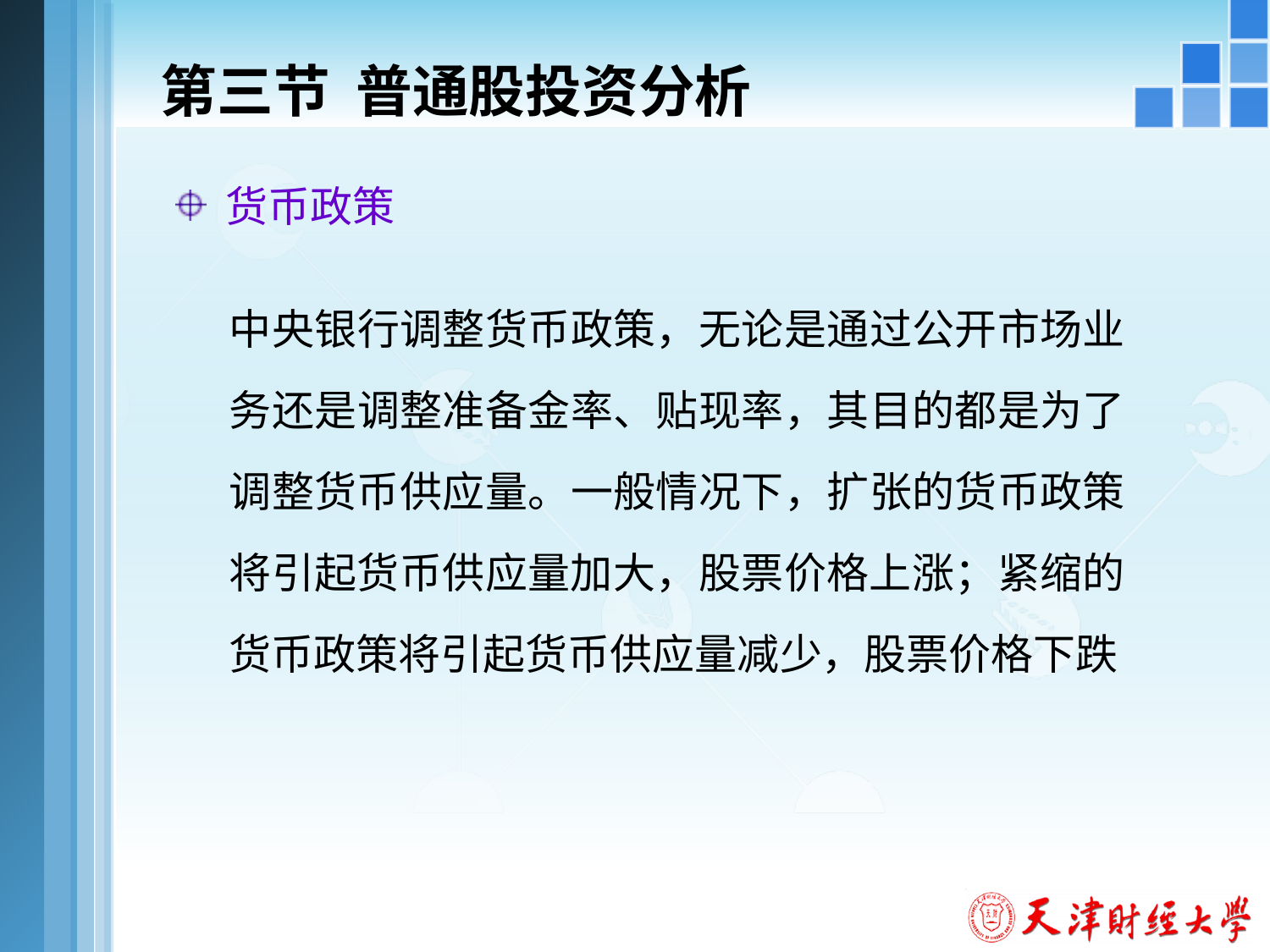

# 第三节  普通股投资分析
 货币政策
中央银行调整货币政策，无论是通过公开市场业务还是调整准备金率、贴现率，其目的都是为了调整货币供应量。一般情况下，扩张的货币政策将引起货币供应量加大，股票价格上涨；紧缩的货币政策将引起货币供应量减少，股票价格下跌